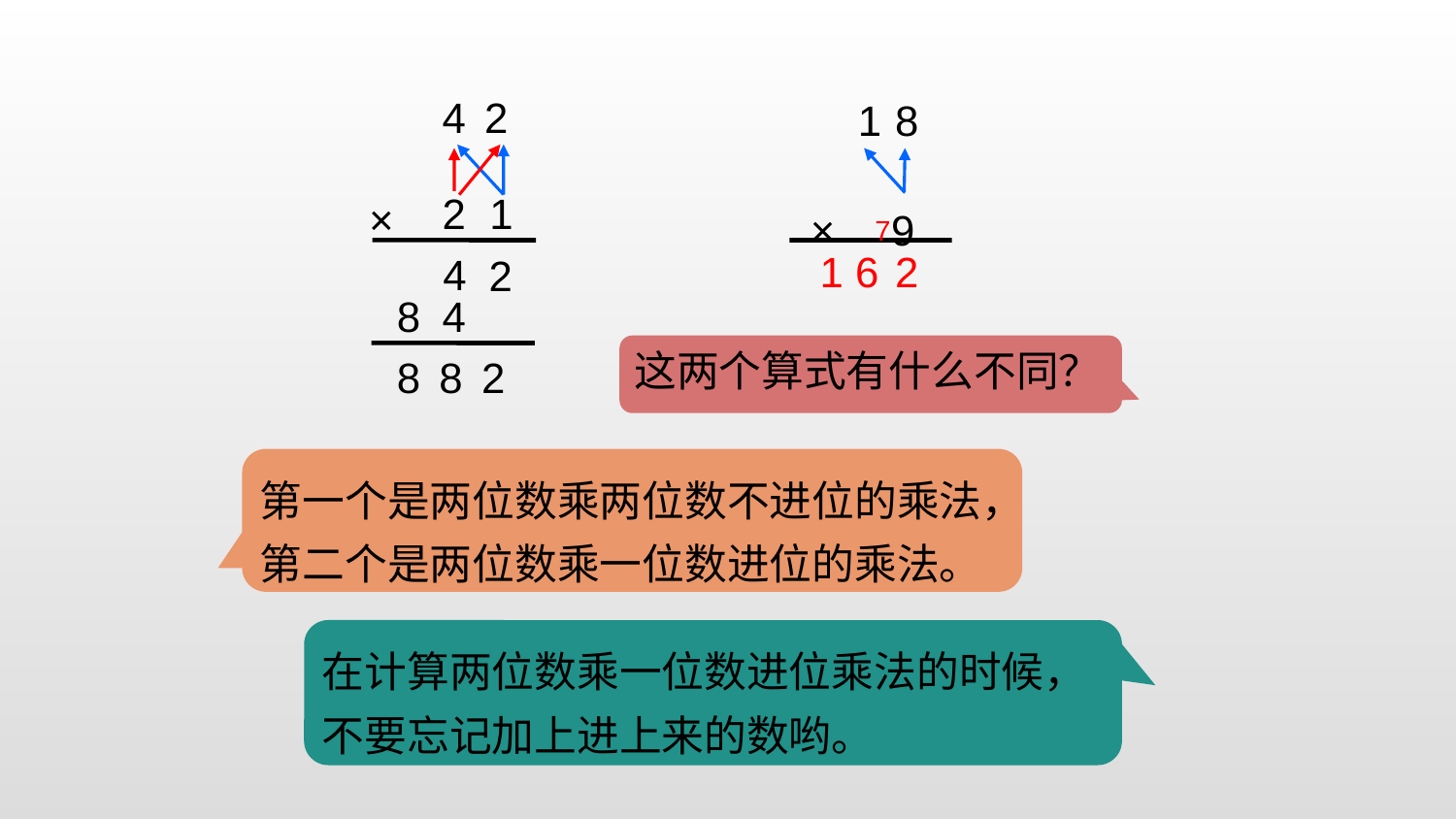

4  2
    1  8

×      9

2  1
×
7
1 6

 2
4
2
8
4
这两个算式有什么不同？

8  8  2
第一个是两位数乘两位数不进位的乘法，第二个是两位数乘一位数进位的乘法。

在计算两位数乘一位数进位乘法的时候，不要忘记加上进上来的数哟。